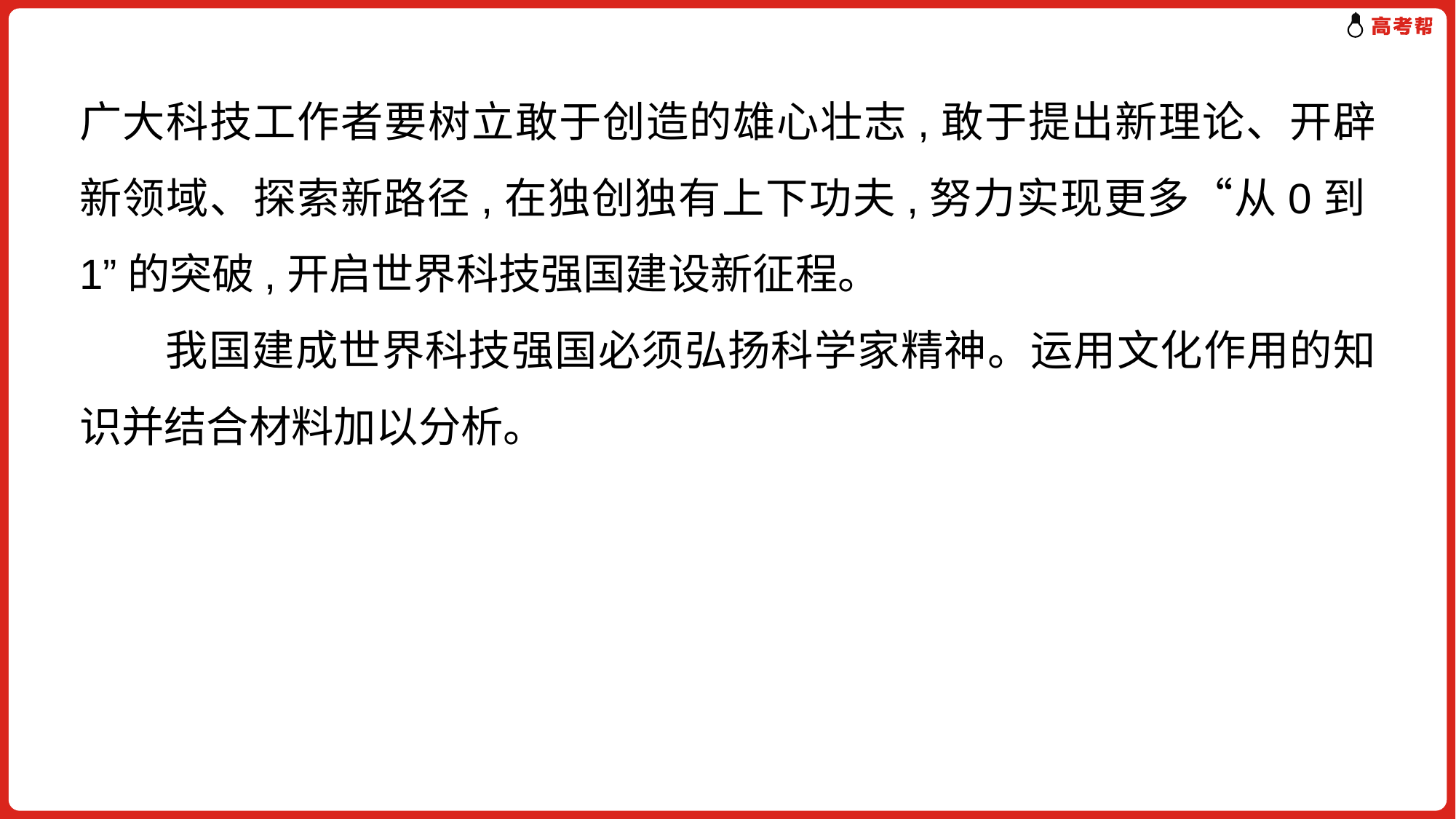

广大科技工作者要树立敢于创造的雄心壮志,敢于提出新理论、开辟新领域、探索新路径,在独创独有上下功夫,努力实现更多“从0到1”的突破,开启世界科技强国建设新征程。
　　我国建成世界科技强国必须弘扬科学家精神。运用文化作用的知识并结合材料加以分析。